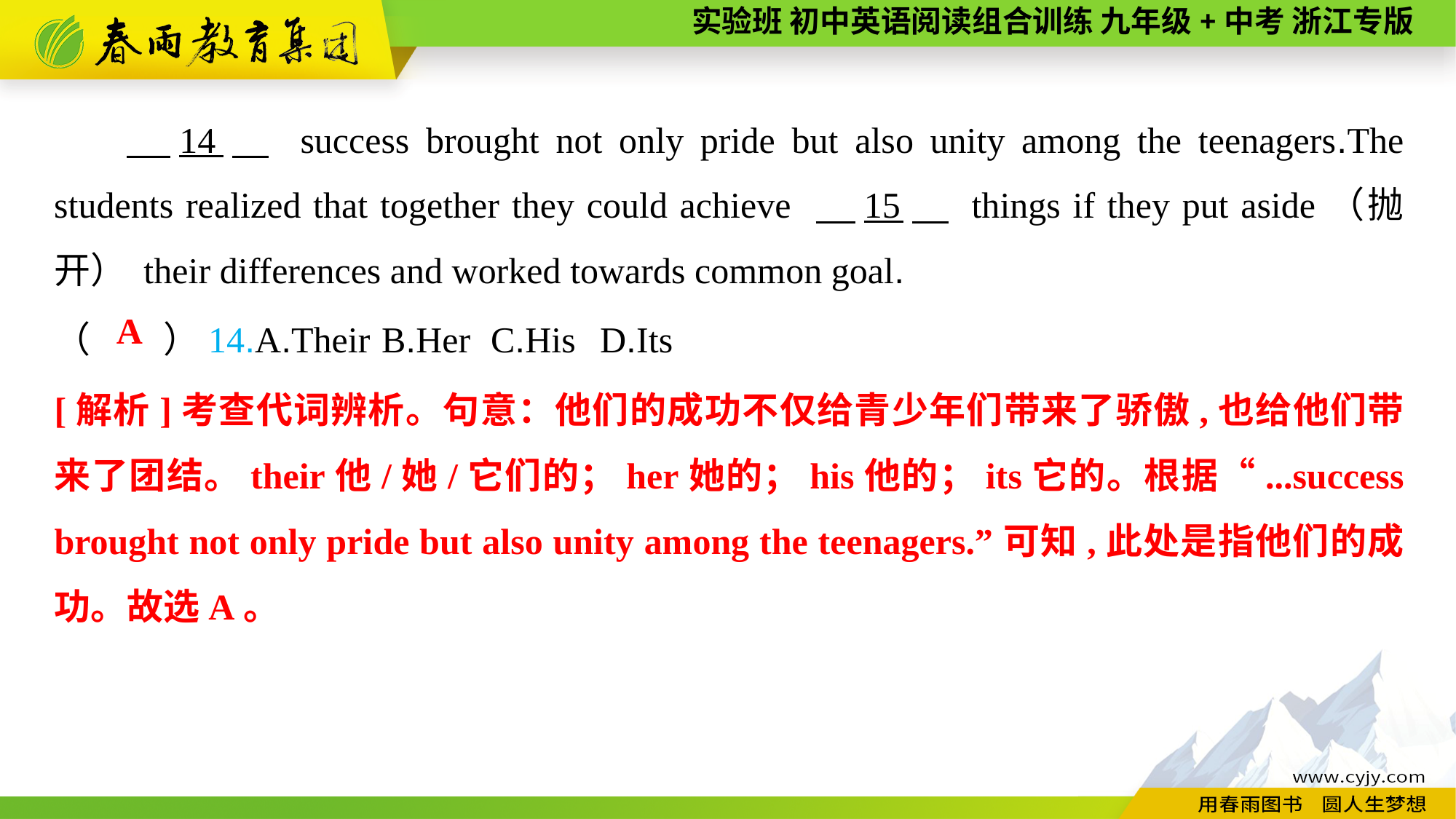

14　 success brought not only pride but also unity among the teenagers.The students realized that together they could achieve 　15　 things if they put aside（抛开） their differences and worked towards common goal.
（　　）14.A.Their	B.Her	C.His	D.Its
A
[解析]考查代词辨析。句意：他们的成功不仅给青少年们带来了骄傲,也给他们带来了团结。their他/她/它们的；her她的；his他的；its它的。根据“...success brought not only pride but also unity among the teenagers.”可知,此处是指他们的成功。故选A。